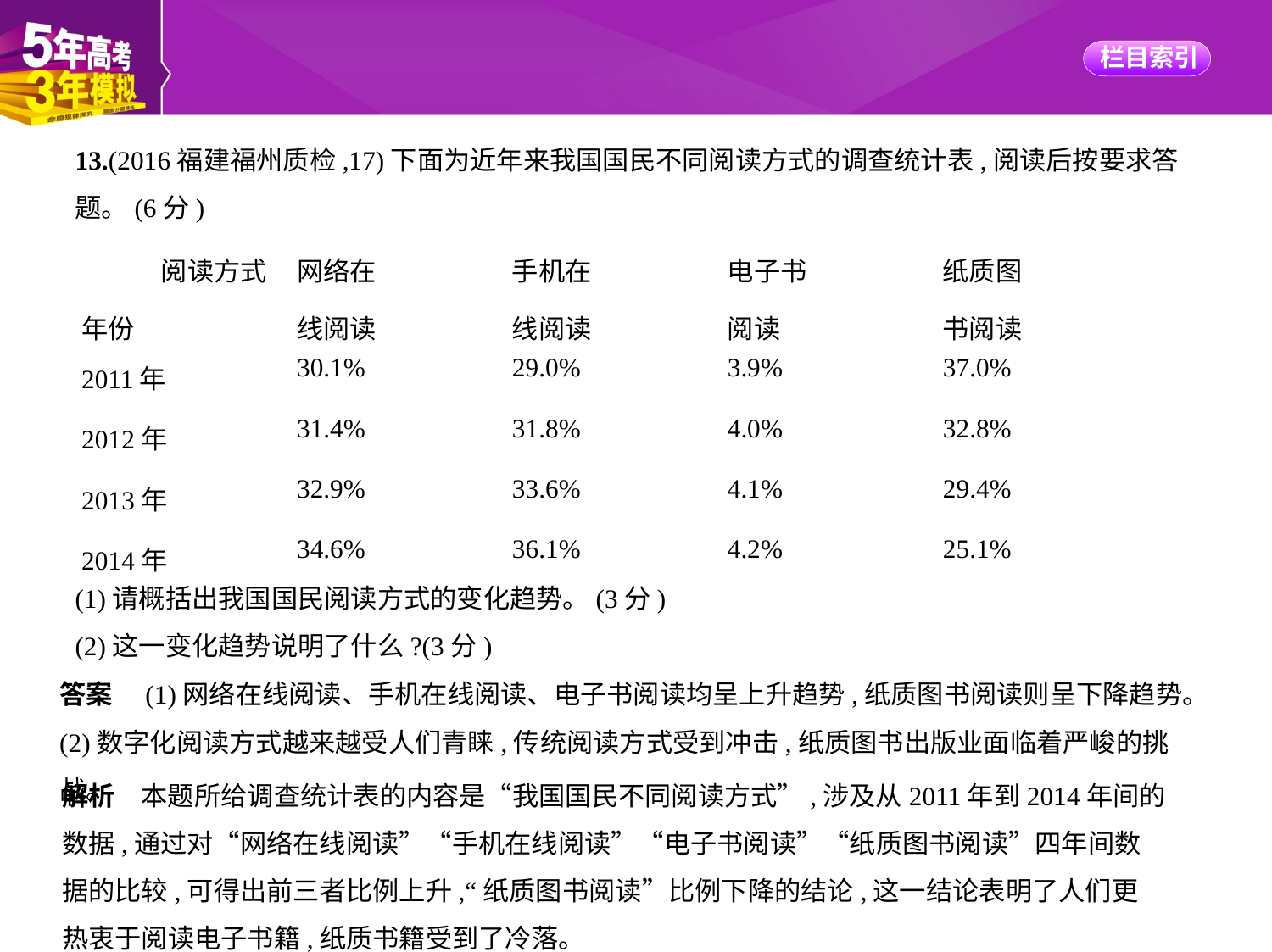

13.(2016福建福州质检,17)下面为近年来我国国民不同阅读方式的调查统计表,阅读后按要求答
题。(6分)
(1)请概括出我国国民阅读方式的变化趋势。(3分)
(2)这一变化趋势说明了什么?(3分)
| 阅读方式 年份 | 网络在 线阅读 | 手机在 线阅读 | 电子书 阅读 | 纸质图 书阅读 |
| --- | --- | --- | --- | --- |
| 2011年 | 30.1% | 29.0% | 3.9% | 37.0% |
| 2012年 | 31.4% | 31.8% | 4.0% | 32.8% |
| 2013年 | 32.9% | 33.6% | 4.1% | 29.4% |
| 2014年 | 34.6% | 36.1% | 4.2% | 25.1% |
答案　(1)网络在线阅读、手机在线阅读、电子书阅读均呈上升趋势,纸质图书阅读则呈下降趋势。
(2)数字化阅读方式越来越受人们青睐,传统阅读方式受到冲击,纸质图书出版业面临着严峻的挑战。
解析　本题所给调查统计表的内容是“我国国民不同阅读方式”,涉及从2011年到2014年间的
数据,通过对“网络在线阅读”“手机在线阅读”“电子书阅读”“纸质图书阅读”四年间数
据的比较,可得出前三者比例上升,“纸质图书阅读”比例下降的结论,这一结论表明了人们更
热衷于阅读电子书籍,纸质书籍受到了冷落。